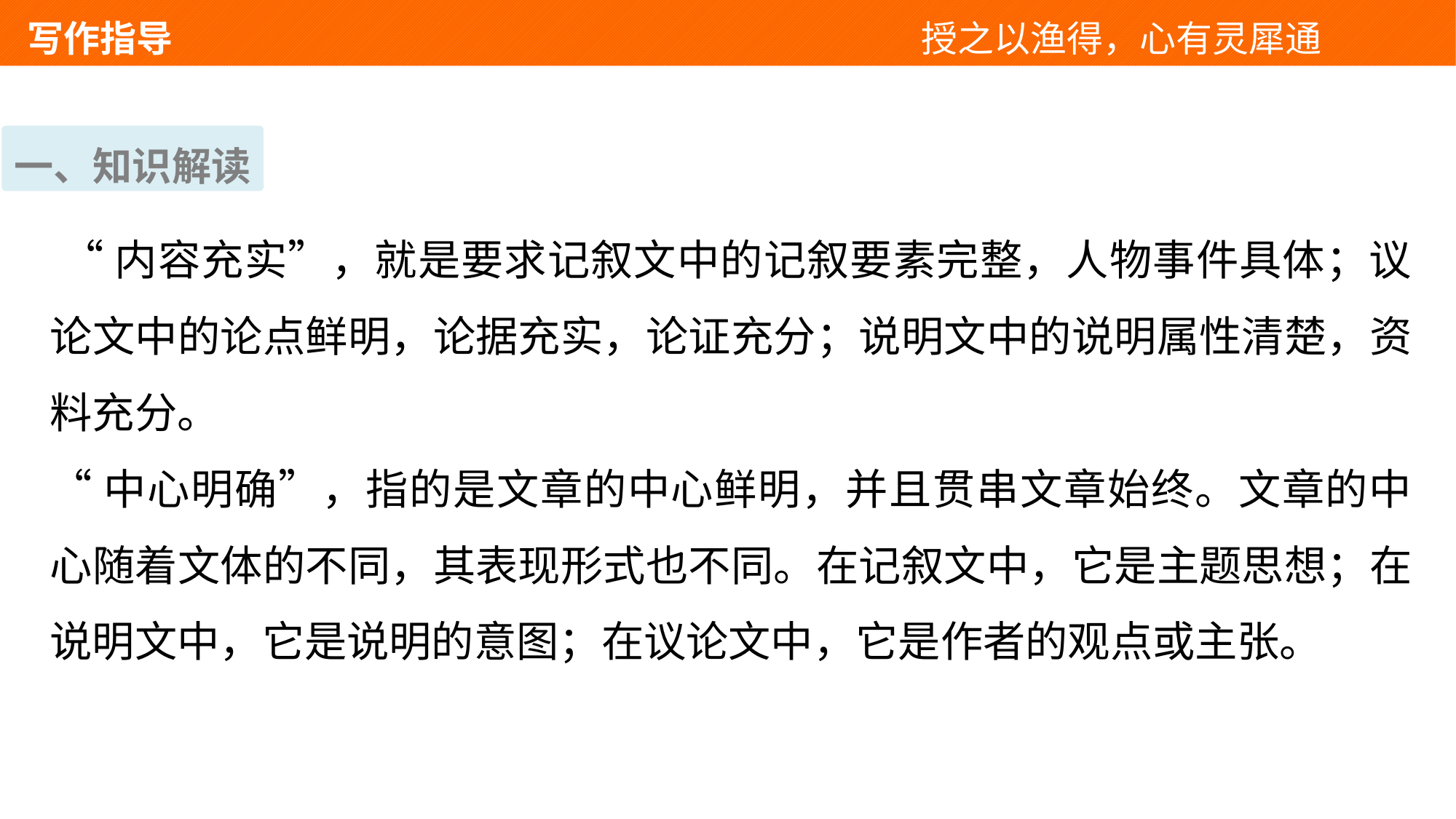

写作指导                                     　 　　　　　　　　　　　授之以渔得，心有灵犀通
一、知识解读
 “内容充实”，就是要求记叙文中的记叙要素完整，人物事件具体；议论文中的论点鲜明，论据充实，论证充分；说明文中的说明属性清楚，资料充分。
“中心明确”，指的是文章的中心鲜明，并且贯串文章始终。文章的中心随着文体的不同，其表现形式也不同。在记叙文中，它是主题思想；在说明文中，它是说明的意图；在议论文中，它是作者的观点或主张。